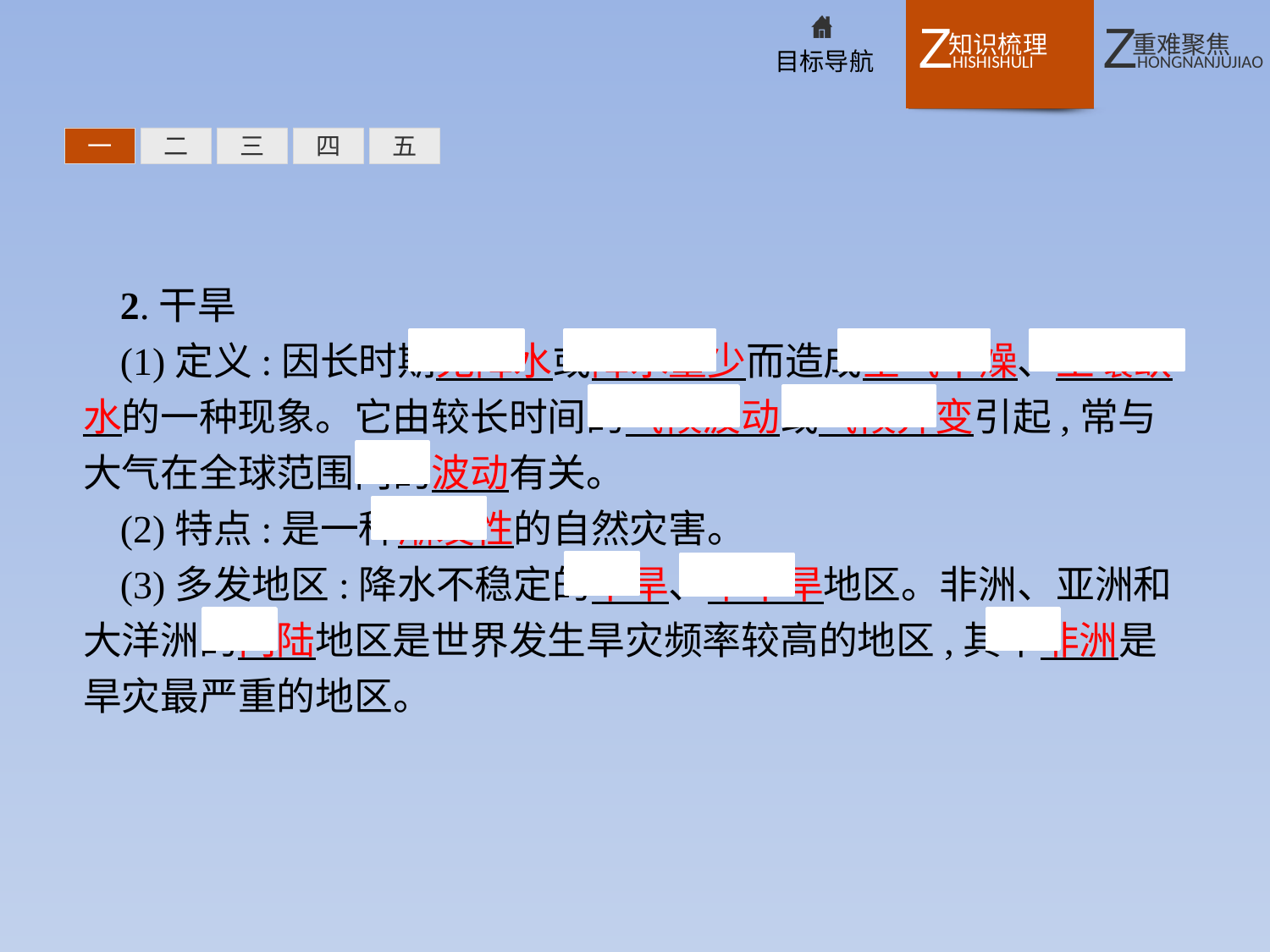

一
二
三
四
五
2.干旱
(1)定义:因长时期无降水或降水量少而造成空气干燥、土壤缺水的一种现象。它由较长时间的气候波动或气候异变引起,常与大气在全球范围内的波动有关。
(2)特点:是一种渐发性的自然灾害。
(3)多发地区:降水不稳定的干旱、半干旱地区。非洲、亚洲和大洋洲的内陆地区是世界发生旱灾频率较高的地区,其中非洲是旱灾最严重的地区。